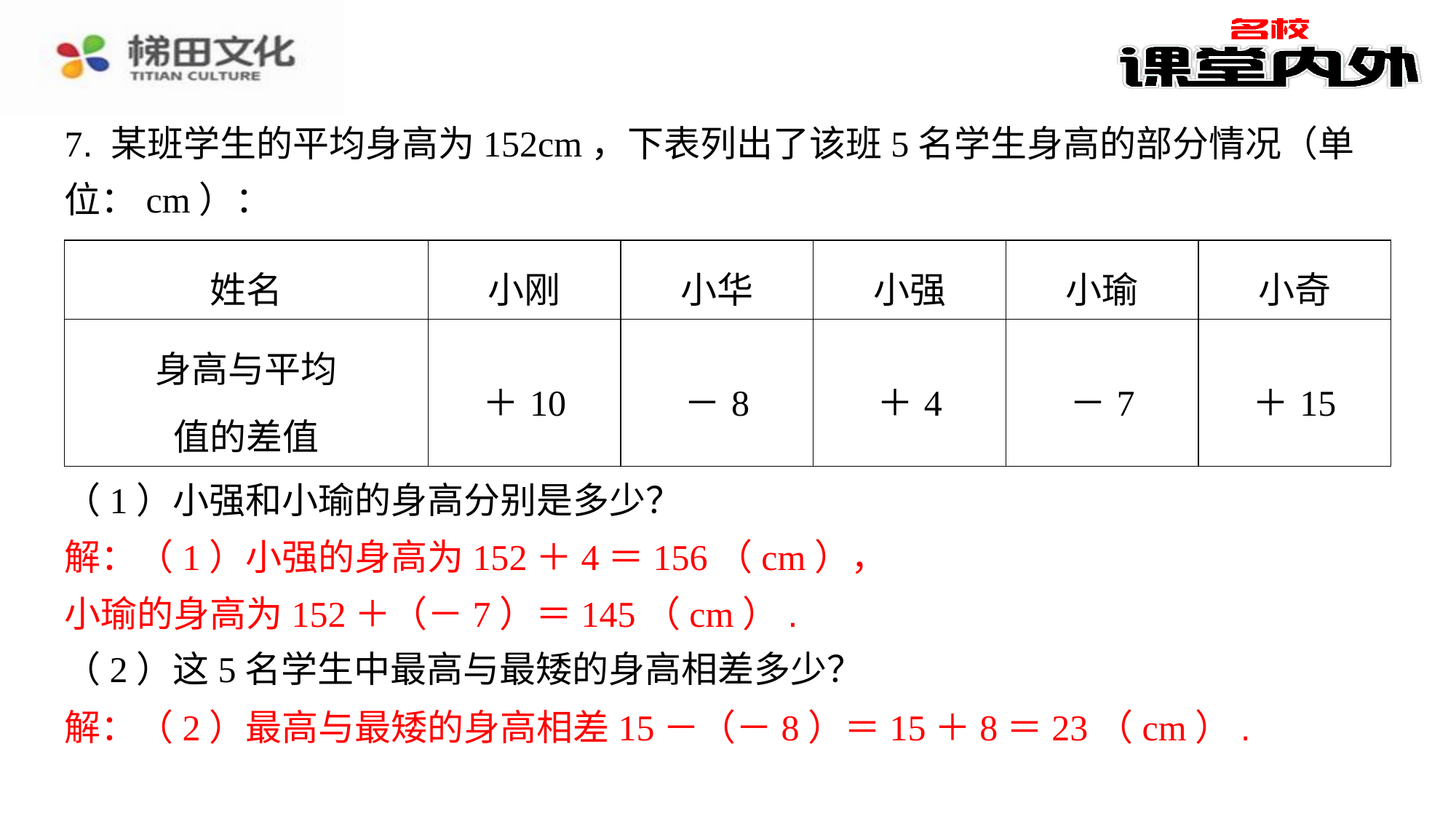

7. 某班学生的平均身高为152cm，下表列出了该班5名学生身高的部分情况（单
位：cm）：
| 姓名 | 小刚 | 小华 | 小强 | 小瑜 | 小奇 |
| --- | --- | --- | --- | --- | --- |
| 身高与平均 值的差值 | ＋10 | －8 | ＋4 | －7 | ＋15 |
（1）小强和小瑜的身高分别是多少？
解：（1）小强的身高为152＋4＝156（cm），
小瑜的身高为152＋（－7）＝145（cm）.
（2）这5名学生中最高与最矮的身高相差多少？
解：（2）最高与最矮的身高相差15－（－8）＝15＋8＝23（cm）.
解：（1）小强的身高为152＋4＝156（cm），
小瑜的身高为152＋（－7）＝145（cm）.
解：（2）最高与最矮的身高相差15－（－8）＝15＋8＝23（cm）.